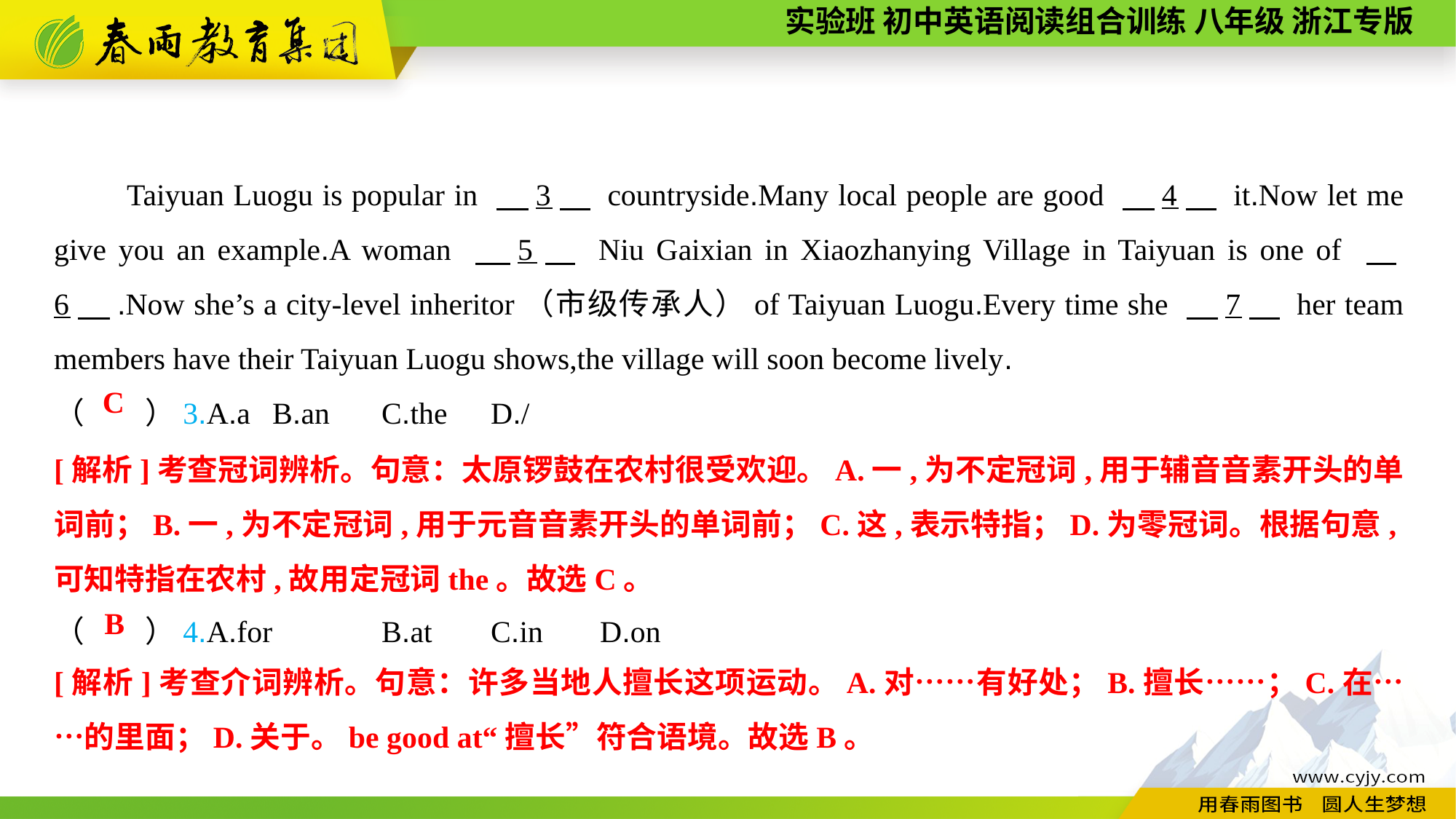

Taiyuan Luogu is popular in 　3　 countryside.Many local people are good 　4　 it.Now let me give you an example.A woman 　5　 Niu Gaixian in Xiaozhanying Village in Taiyuan is one of 　6　.Now she’s a city-level inheritor（市级传承人）of Taiyuan Luogu.Every time she 　7　 her team members have their Taiyuan Luogu shows,the village will soon become lively.
（　　）3.A.a	B.an	C.the	D./

（　　）4.A.for	B.at	C.in	D.on
C
[解析]考查冠词辨析。句意：太原锣鼓在农村很受欢迎。A.一,为不定冠词,用于辅音音素开头的单词前；B.一,为不定冠词,用于元音音素开头的单词前；C.这,表示特指；D.为零冠词。根据句意,可知特指在农村,故用定冠词the。故选C。
B
[解析]考查介词辨析。句意：许多当地人擅长这项运动。A.对……有好处；B.擅长……；C.在……的里面；D.关于。be good at“擅长”符合语境。故选B。